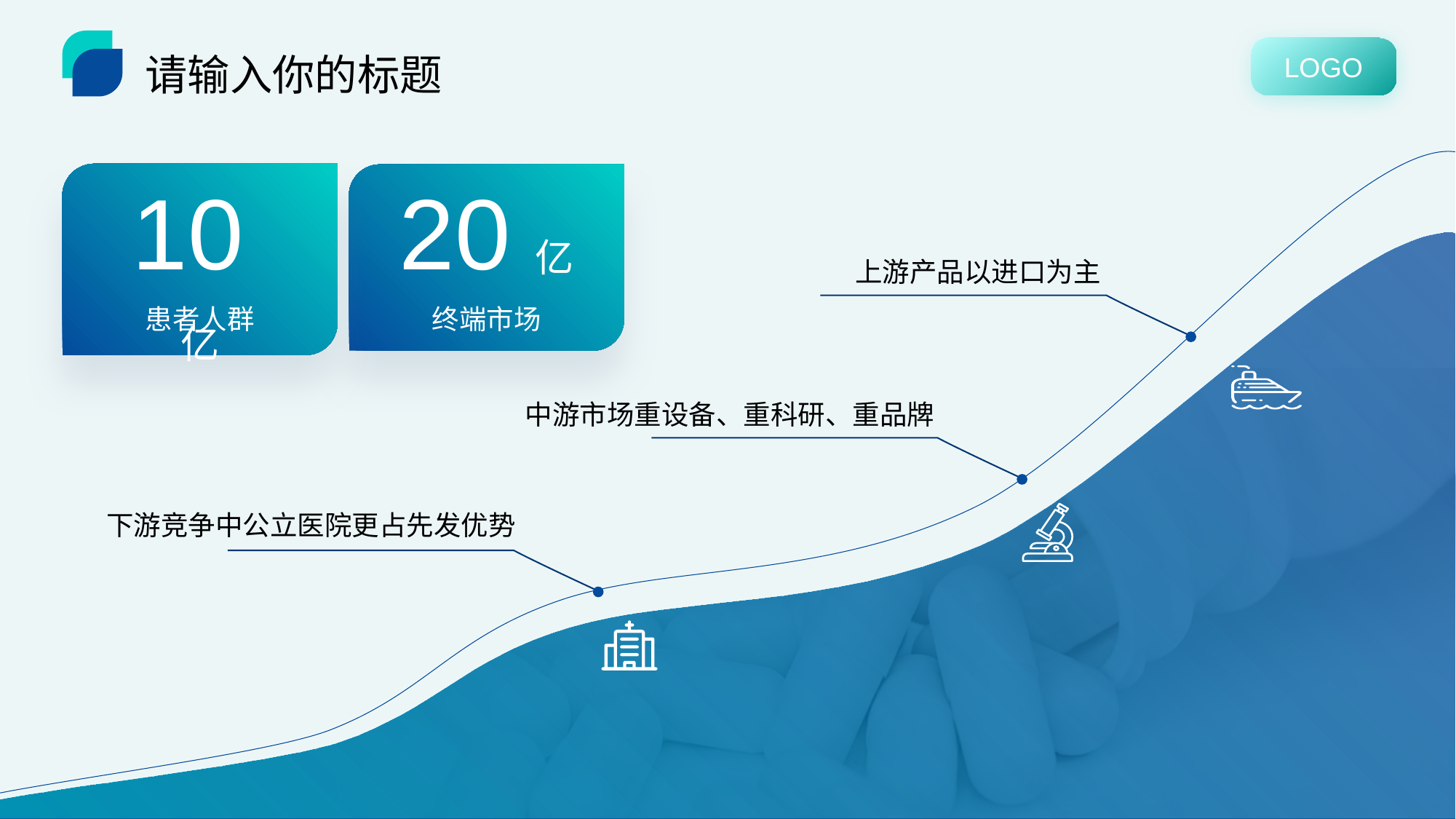

LOGO
请输入你的标题

10亿
20亿

上游产品以进口为主

患者人群
终端市场

中游市场重设备、重科研、重品牌

下游竞争中公立医院更占先发优势